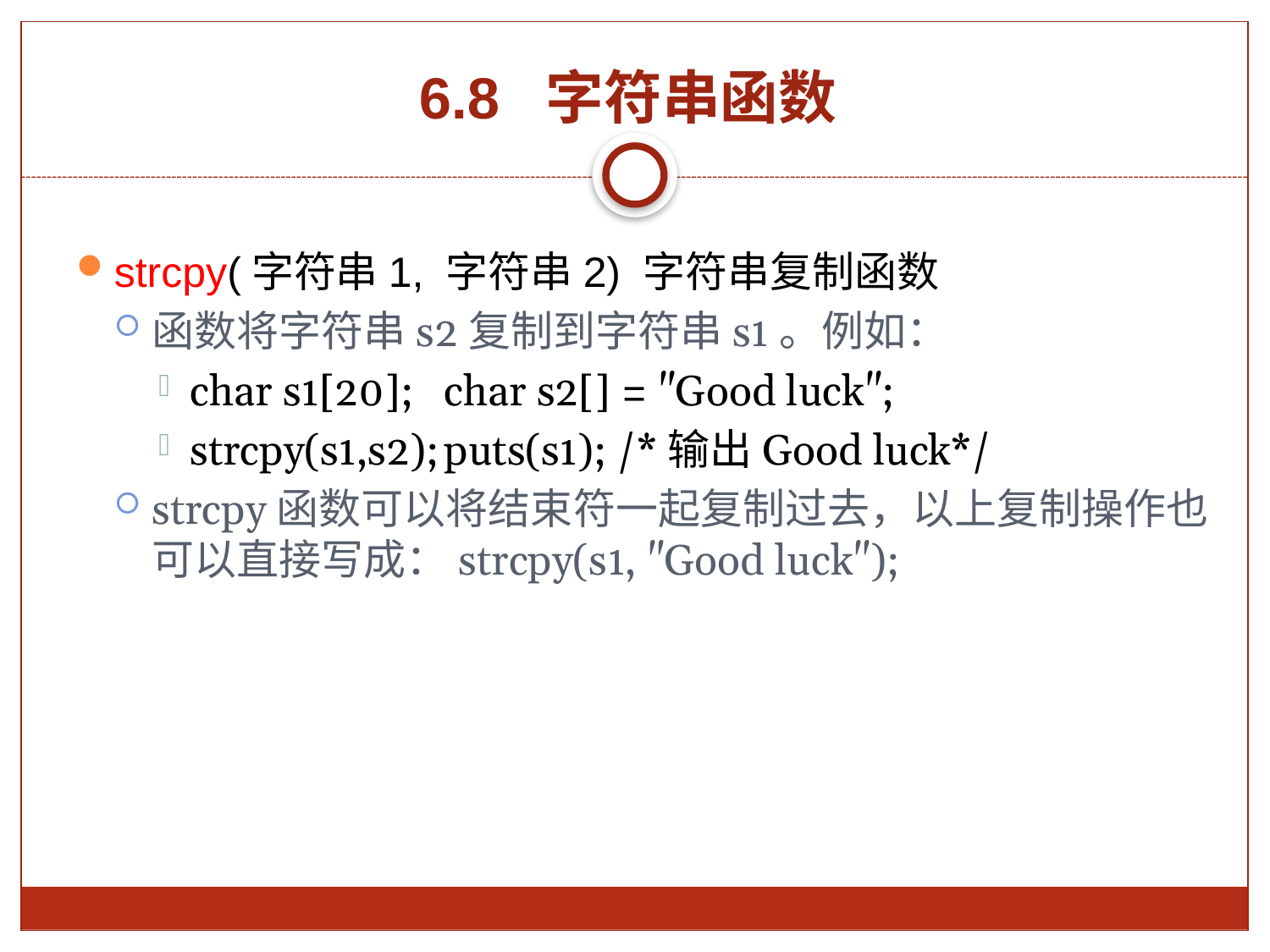

# 6.8  字符串函数
strcpy(字符串1, 字符串2) 字符串复制函数
函数将字符串s2复制到字符串s1。例如：
char s1[20];	char s2[] = "Good luck";
strcpy(s1,s2);	puts(s1); /*输出Good luck*/
strcpy函数可以将结束符一起复制过去，以上复制操作也可以直接写成：strcpy(s1, "Good luck");